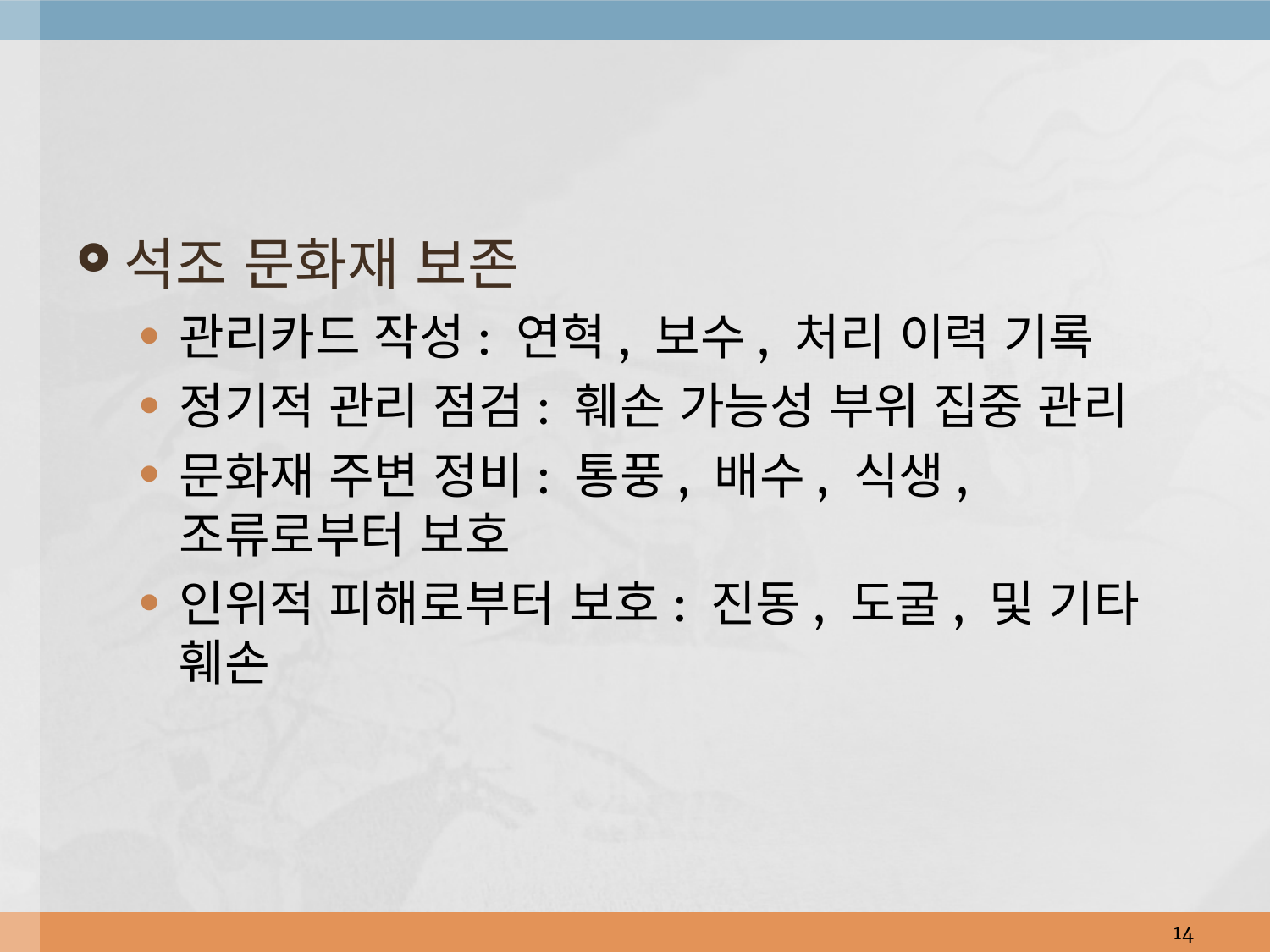

석조 문화재 보존
관리카드 작성: 연혁, 보수, 처리 이력 기록
정기적 관리 점검: 훼손 가능성 부위 집중 관리
문화재 주변 정비: 통풍, 배수, 식생, 조류로부터 보호
인위적 피해로부터 보호: 진동, 도굴, 및 기타 훼손

14